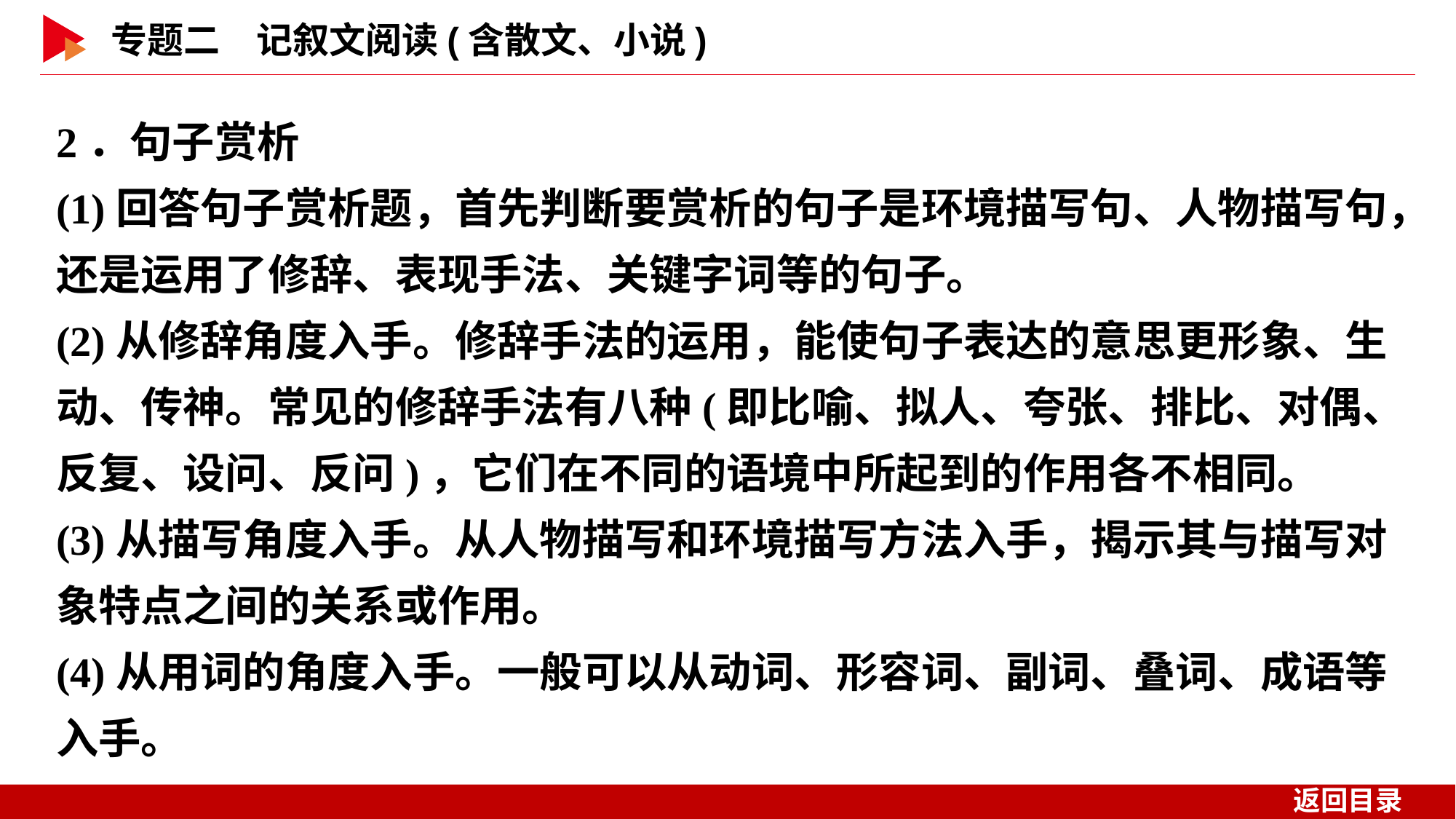

2．句子赏析
(1)回答句子赏析题，首先判断要赏析的句子是环境描写句、人物描写句，还是运用了修辞、表现手法、关键字词等的句子。
(2)从修辞角度入手。修辞手法的运用，能使句子表达的意思更形象、生动、传神。常见的修辞手法有八种(即比喻、拟人、夸张、排比、对偶、反复、设问、反问)，它们在不同的语境中所起到的作用各不相同。
(3)从描写角度入手。从人物描写和环境描写方法入手，揭示其与描写对象特点之间的关系或作用。
(4)从用词的角度入手。一般可以从动词、形容词、副词、叠词、成语等入手。